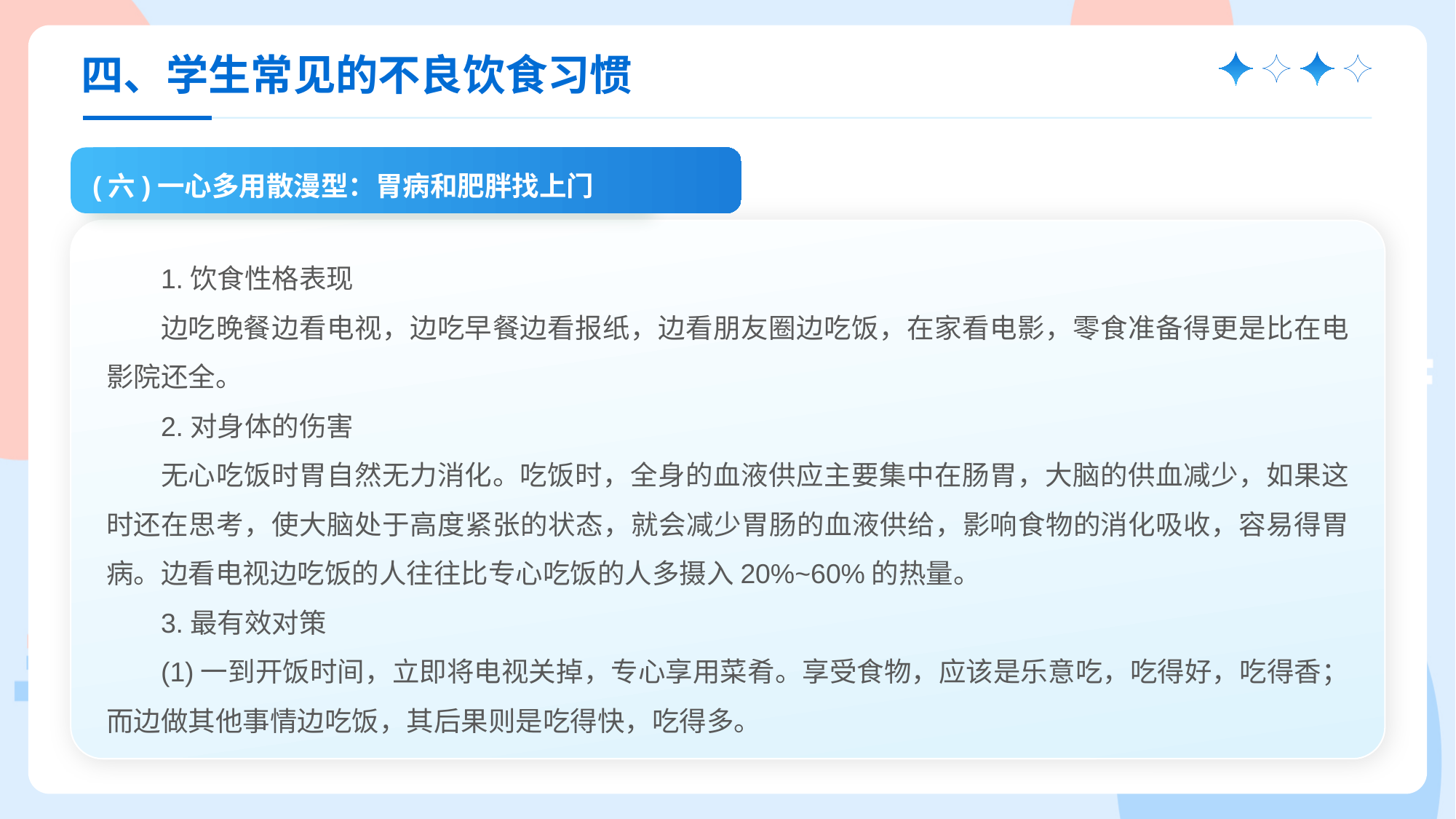

四、学生常见的不良饮食习惯

(六)一心多用散漫型：胃病和肥胖找上门

1.饮食性格表现
边吃晚餐边看电视，边吃早餐边看报纸，边看朋友圈边吃饭，在家看电影，零食准备得更是比在电影院还全。
2.对身体的伤害
无心吃饭时胃自然无力消化。吃饭时，全身的血液供应主要集中在肠胃，大脑的供血减少，如果这时还在思考，使大脑处于高度紧张的状态，就会减少胃肠的血液供给，影响食物的消化吸收，容易得胃病。边看电视边吃饭的人往往比专心吃饭的人多摄入20%~60%的热量。
3.最有效对策
(1)一到开饭时间，立即将电视关掉，专心享用菜肴。享受食物，应该是乐意吃，吃得好，吃得香；而边做其他事情边吃饭，其后果则是吃得快，吃得多。